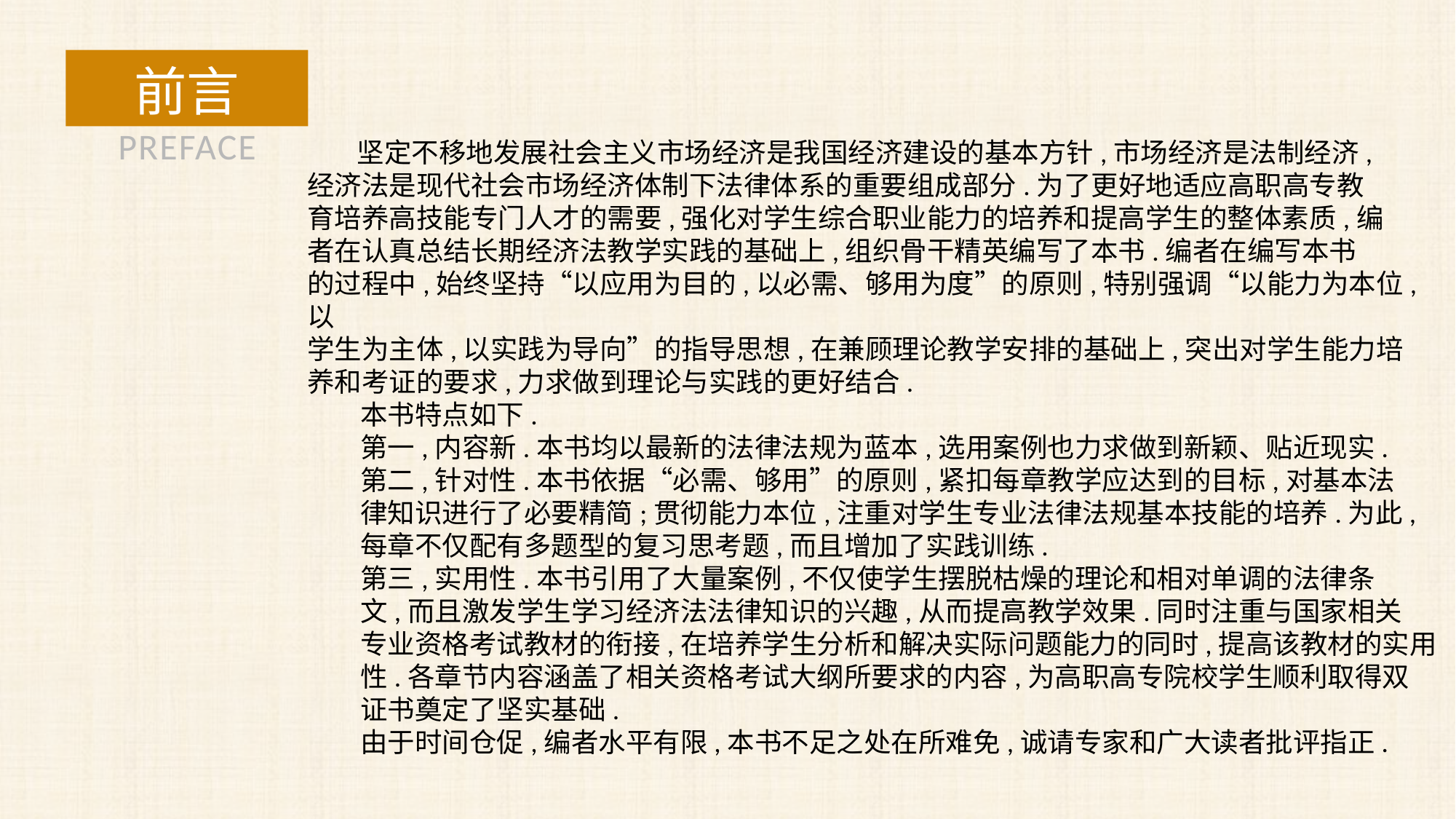

前言
       坚定不移地发展社会主义市场经济是我国经济建设的基本方针,市场经济是法制经济,
经济法是现代社会市场经济体制下法律体系的重要组成部分.为了更好地适应高职高专教
育培养高技能专门人才的需要,强化对学生综合职业能力的培养和提高学生的整体素质,编
者在认真总结长期经济法教学实践的基础上,组织骨干精英编写了本书.编者在编写本书
的过程中,始终坚持“以应用为目的,以必需、够用为度”的原则,特别强调“以能力为本位,以
学生为主体,以实践为导向”的指导思想,在兼顾理论教学安排的基础上,突出对学生能力培
养和考证的要求,力求做到理论与实践的更好结合.
本书特点如下.
第一,内容新.本书均以最新的法律法规为蓝本,选用案例也力求做到新颖、贴近现实.
第二,针对性.本书依据“必需、够用”的原则,紧扣每章教学应达到的目标,对基本法
律知识进行了必要精简;贯彻能力本位,注重对学生专业法律法规基本技能的培养.为此,
每章不仅配有多题型的复习思考题,而且增加了实践训练.
第三,实用性.本书引用了大量案例,不仅使学生摆脱枯燥的理论和相对单调的法律条
文,而且激发学生学习经济法法律知识的兴趣,从而提高教学效果.同时注重与国家相关
专业资格考试教材的衔接,在培养学生分析和解决实际问题能力的同时,提高该教材的实用
性.各章节内容涵盖了相关资格考试大纲所要求的内容,为高职高专院校学生顺利取得双
证书奠定了坚实基础.
由于时间仓促,编者水平有限,本书不足之处在所难免,诚请专家和广大读者批评指正.
PREFACE